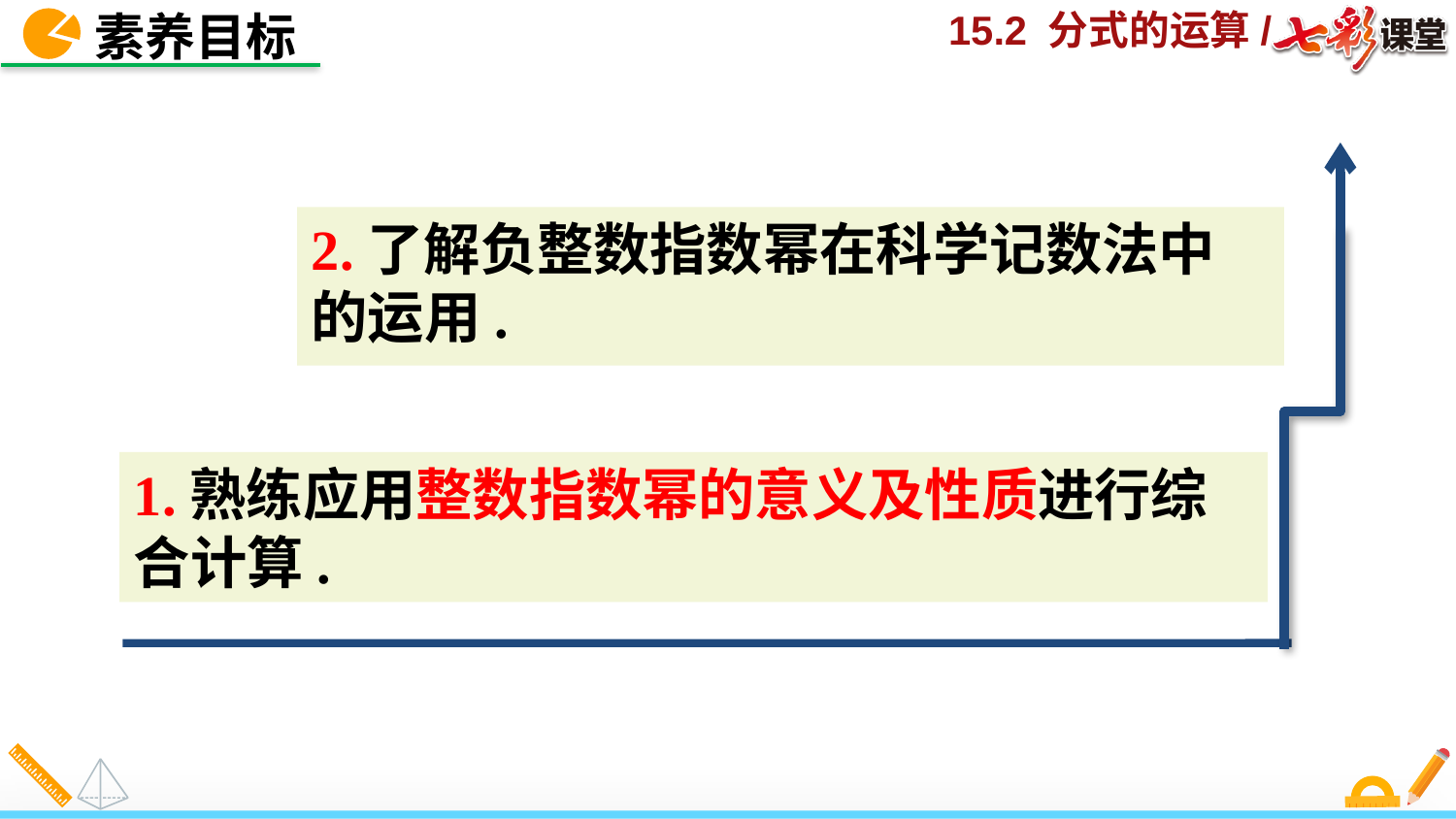

素养目标

2.了解负整数指数幂在科学记数法中的运用.
1.熟练应用整数指数幂的意义及性质进行综合计算.